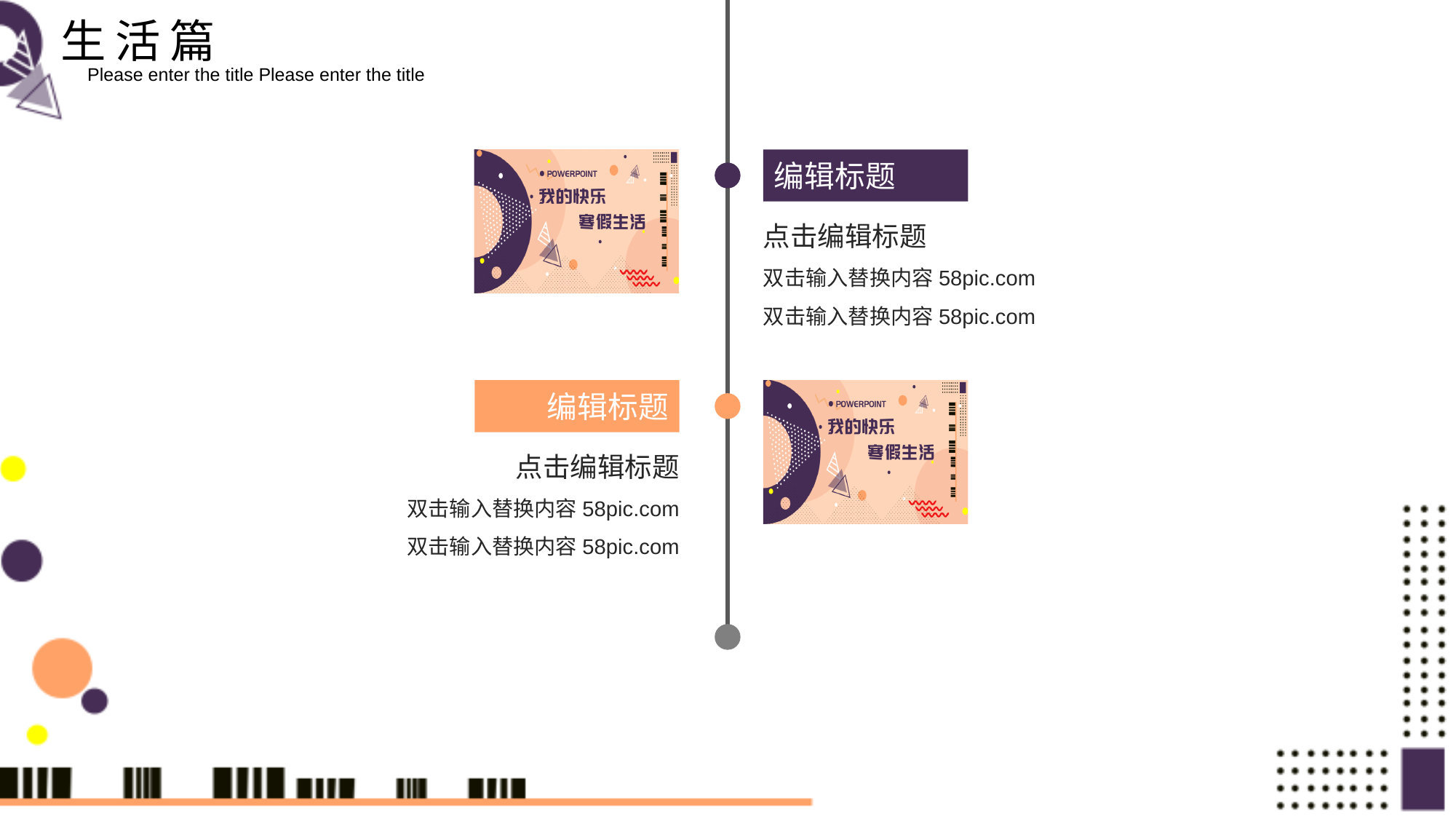

生活篇
Please enter the title Please enter the title

编辑标题

点击编辑标题
双击输入替换内容58pic.com
双击输入替换内容58pic.com
编辑标题

点击编辑标题
双击输入替换内容58pic.com
双击输入替换内容58pic.com